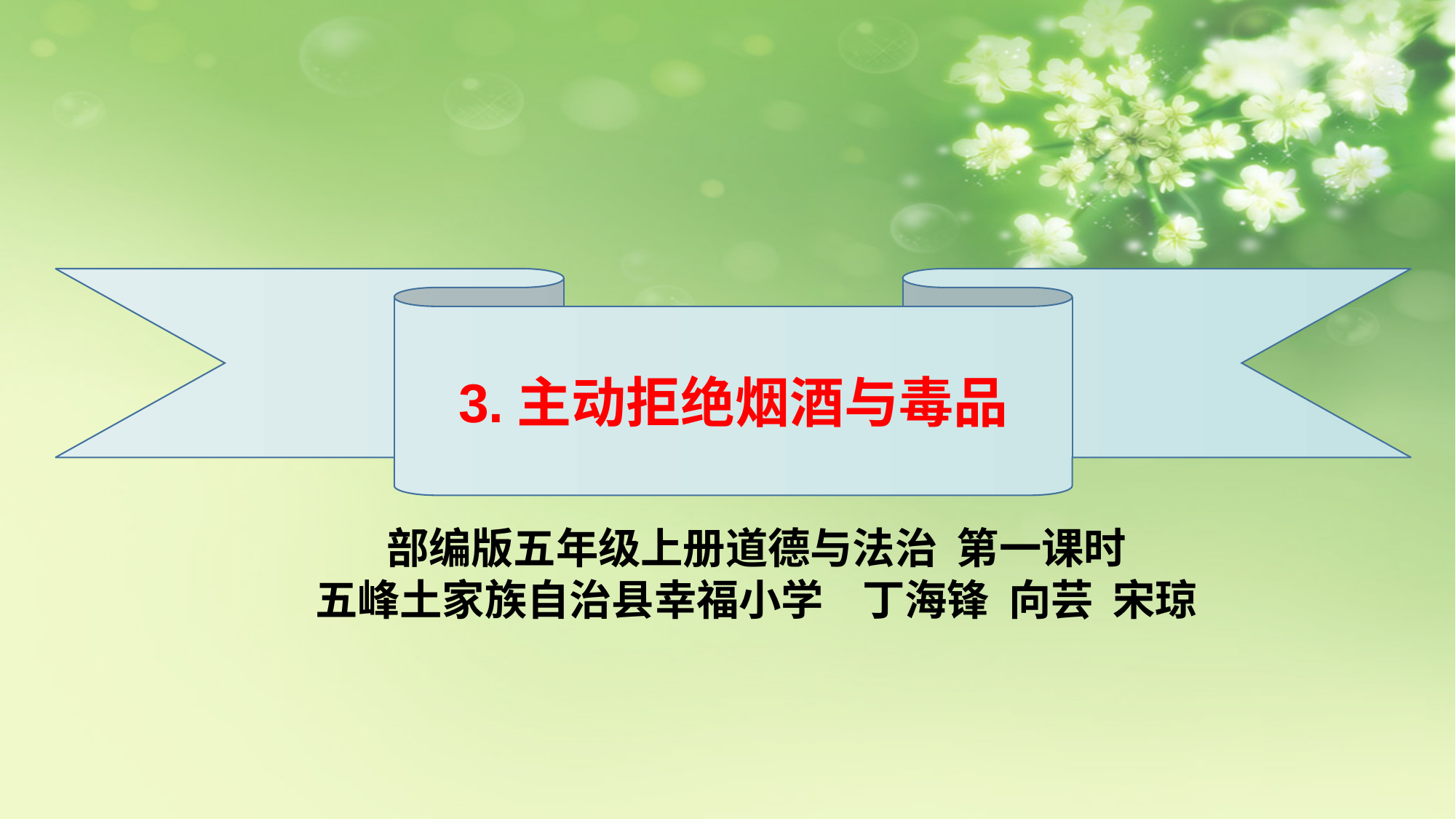

3.主动拒绝烟酒与毒品
部编版五年级上册道德与法治  第一课时
五峰土家族自治县幸福小学    丁海锋  向芸  宋琼